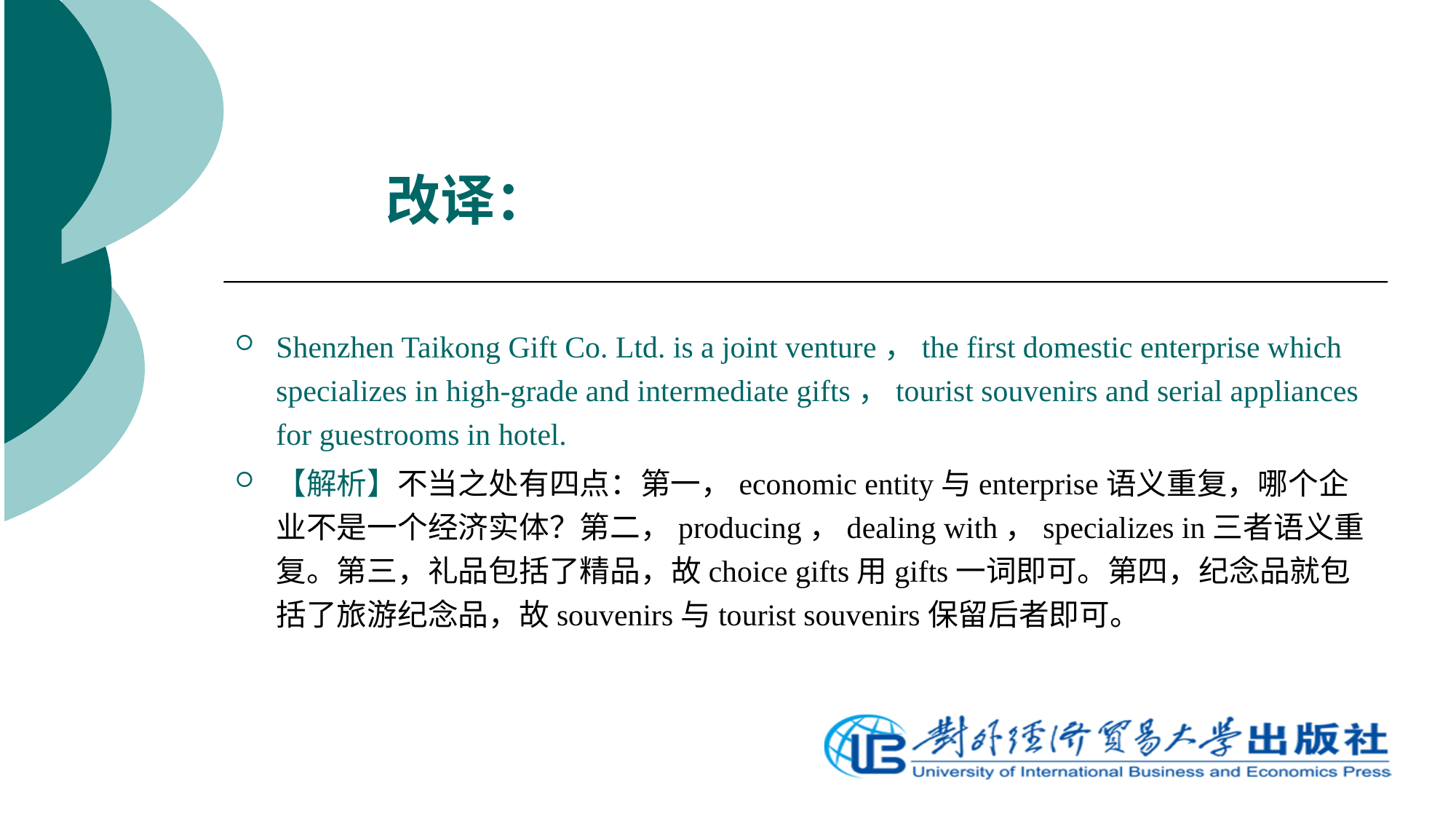

# 改译：
Shenzhen Taikong Gift Co. Ltd. is a joint venture，the first domestic enterprise which specializes in high-grade and intermediate gifts，tourist souvenirs and serial appliances for guestrooms in hotel.
【解析】不当之处有四点：第一，economic entity与enterprise语义重复，哪个企业不是一个经济实体？第二，producing，dealing with，specializes in三者语义重复。第三，礼品包括了精品，故choice gifts用gifts一词即可。第四，纪念品就包括了旅游纪念品，故souvenirs与tourist souvenirs保留后者即可。